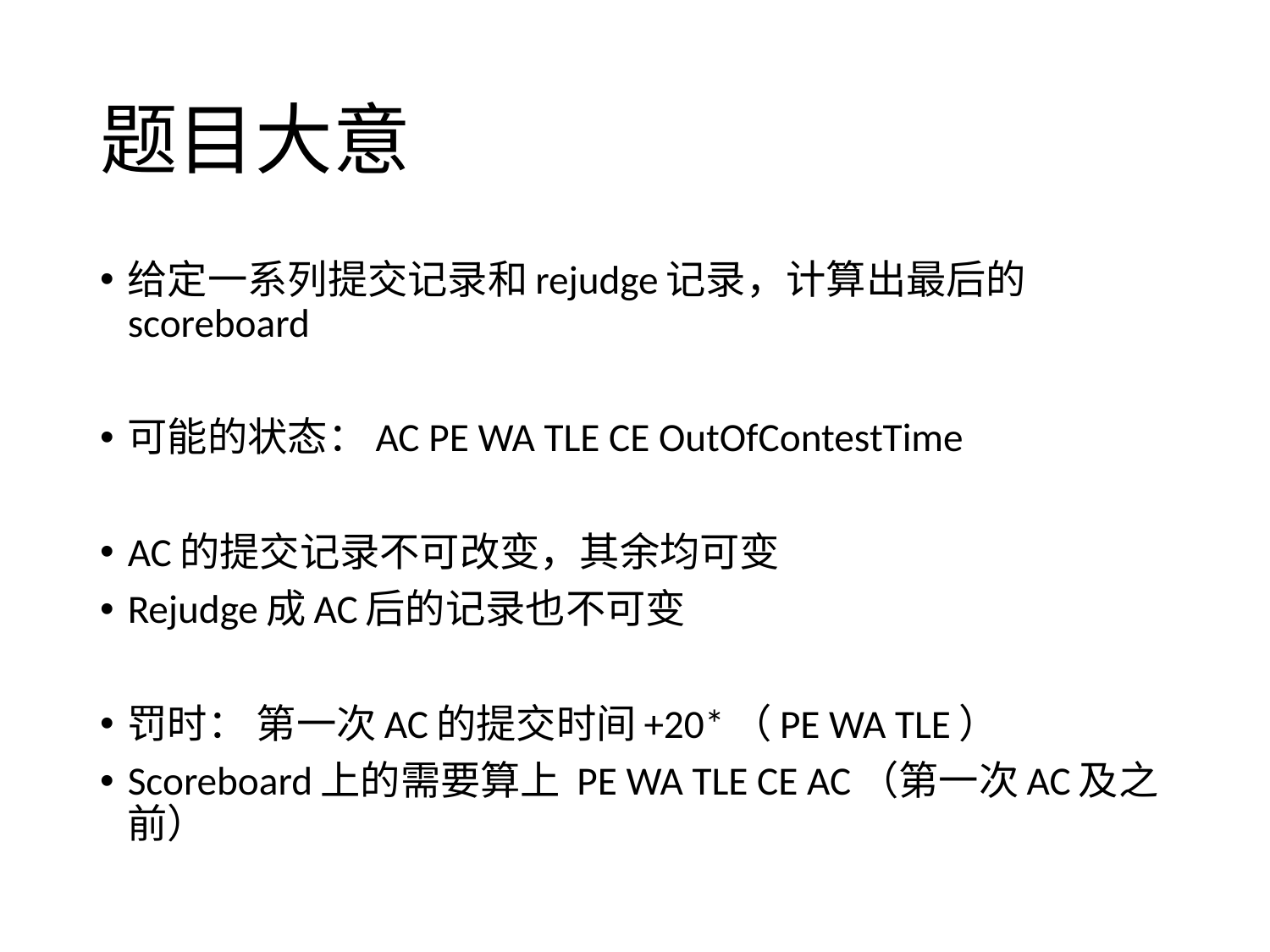

# 题目大意
给定一系列提交记录和rejudge记录，计算出最后的scoreboard

可能的状态：AC PE WA TLE CE OutOfContestTime

AC的提交记录不可改变，其余均可变
Rejudge成AC后的记录也不可变

罚时： 第一次AC的提交时间+20*（PE WA TLE）
Scoreboard上的需要算上 PE WA TLE CE AC（第一次AC及之前）